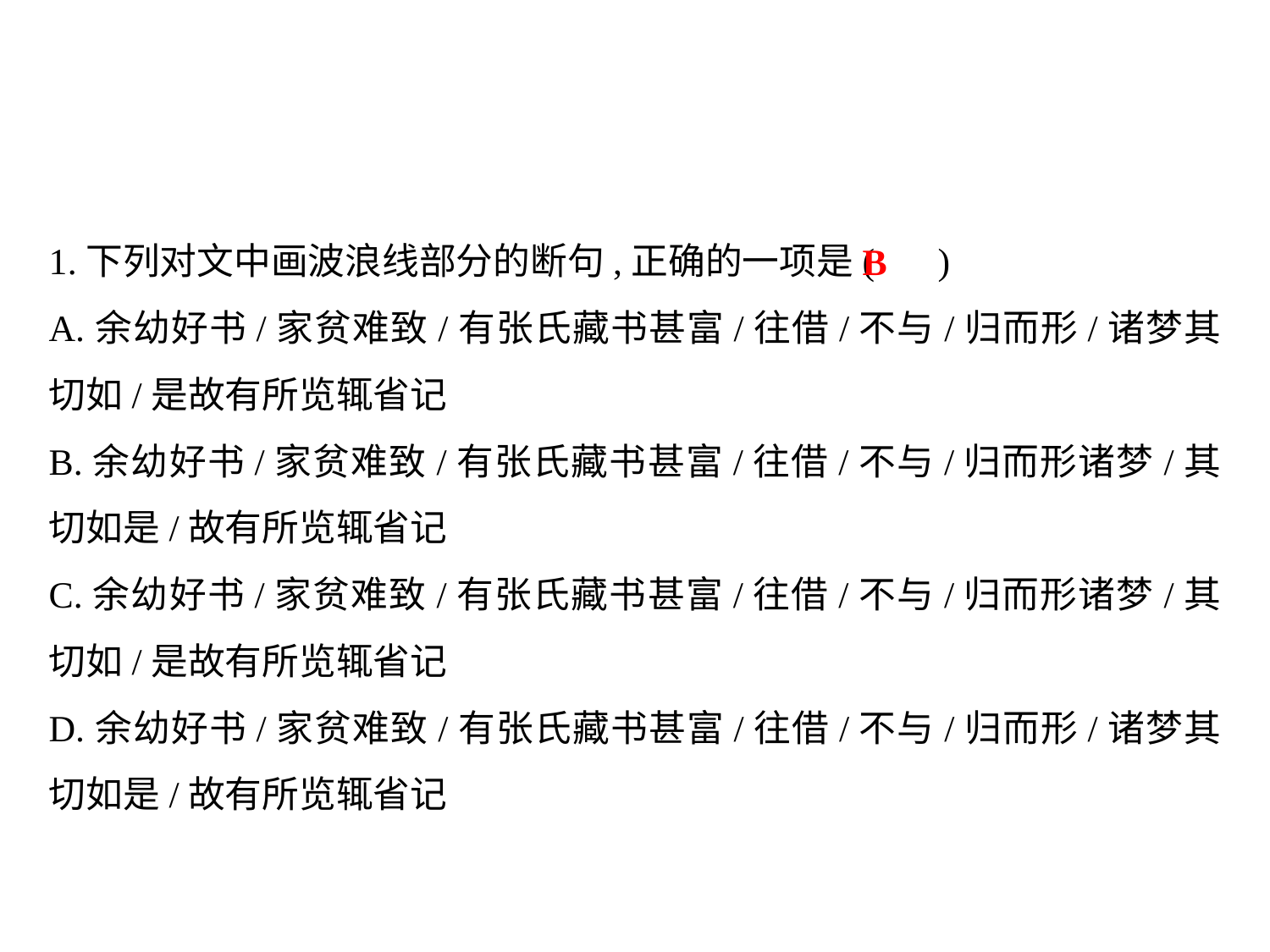

1.下列对文中画波浪线部分的断句,正确的一项是(	)
A.余幼好书/家贫难致/有张氏藏书甚富/往借/不与/归而形/诸梦其切如/是故有所览辄省记
B.余幼好书/家贫难致/有张氏藏书甚富/往借/不与/归而形诸梦/其切如是/故有所览辄省记
C.余幼好书/家贫难致/有张氏藏书甚富/往借/不与/归而形诸梦/其切如/是故有所览辄省记
D.余幼好书/家贫难致/有张氏藏书甚富/往借/不与/归而形/诸梦其切如是/故有所览辄省记
B